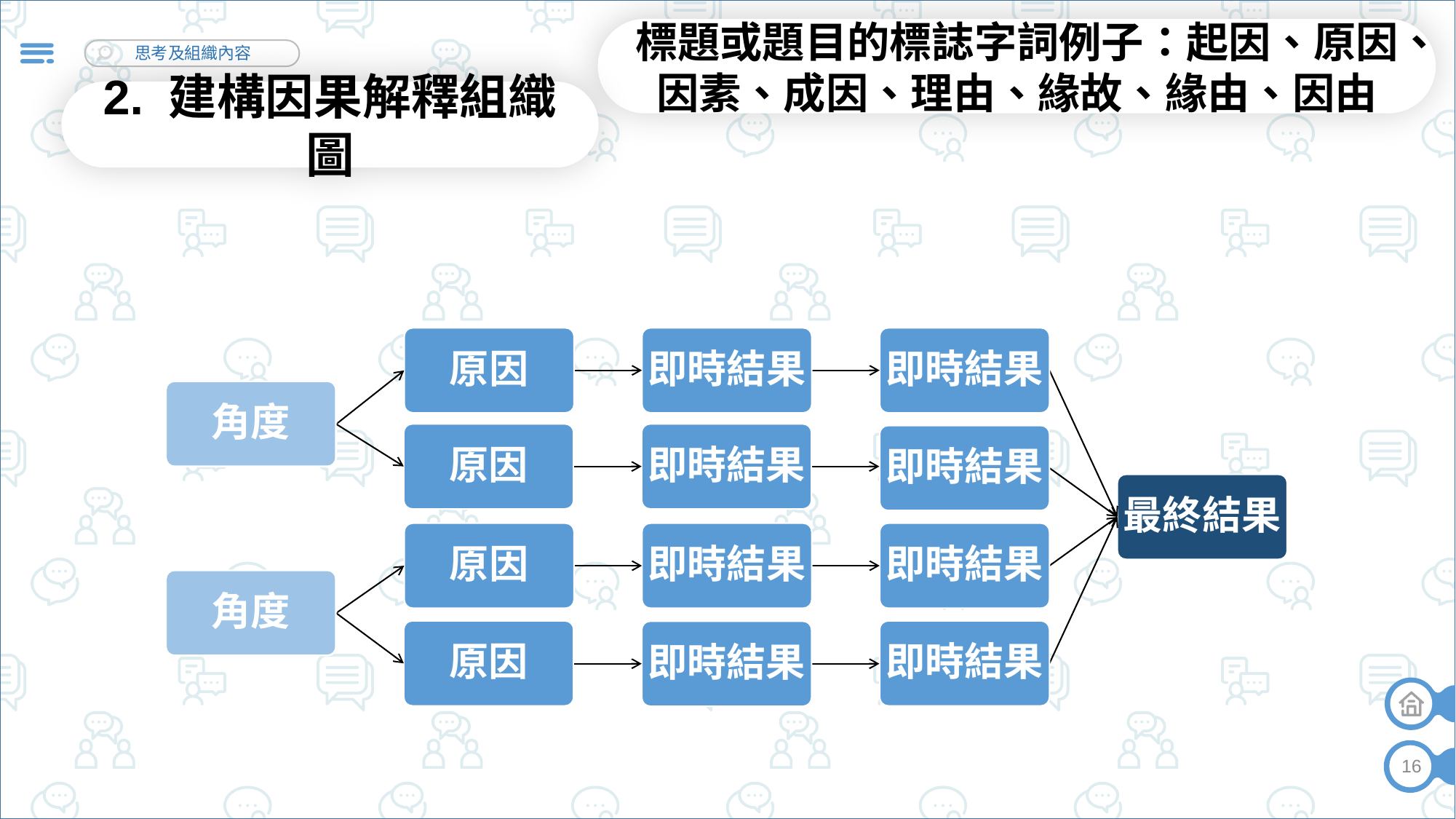

標題或題目的標誌字詞例子：起因、原因、因素、成因、理由、緣故、緣由、因由
2. 建構因果解釋組織圖
原因
即時結果
即時結果

角度

原因
即時結果
即時結果

最終結果

原因
即時結果
即時結果

角度

原因
即時結果
即時結果

16